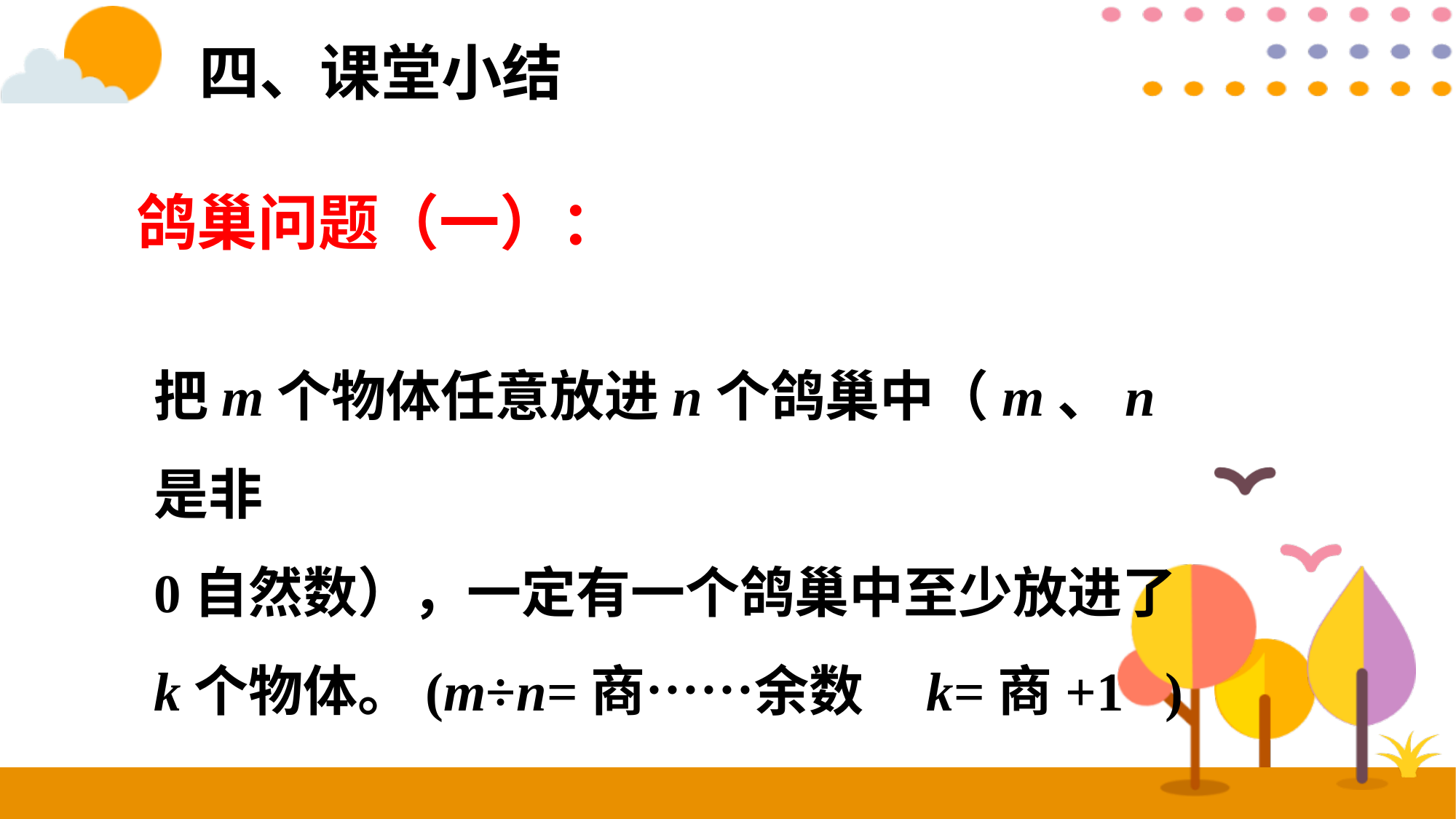

四、课堂小结
鸽巢问题（一）：
把m个物体任意放进n个鸽巢中（m、n是非
0自然数），一定有一个鸽巢中至少放进了k个物体。(m÷n=商……余数    k=商+1   )